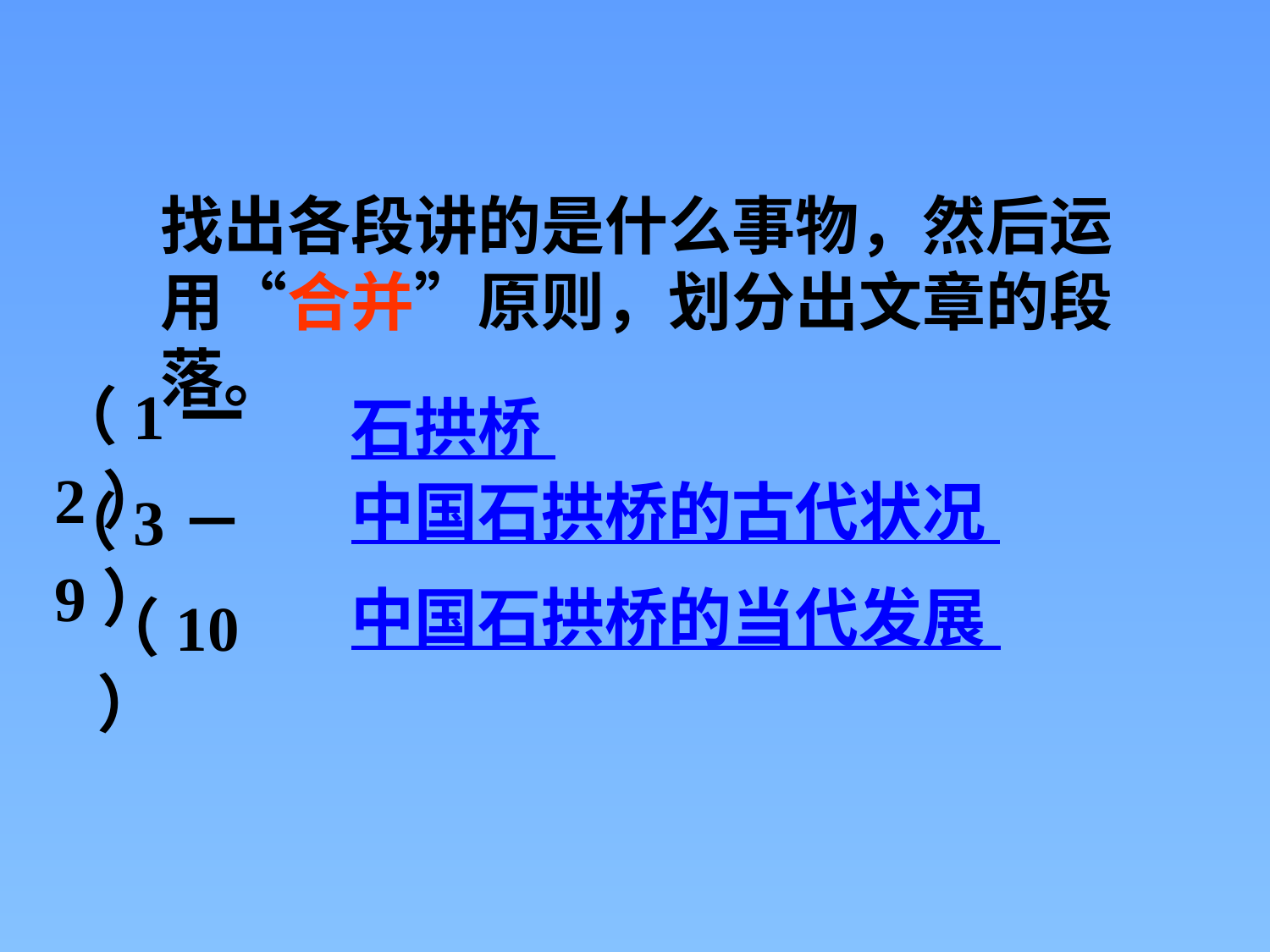

找出各段讲的是什么事物，然后运用“合并”原则，划分出文章的段落。
（1一2）
石拱桥
中国石拱桥的古代状况
（3－9）
中国石拱桥的当代发展
（10）